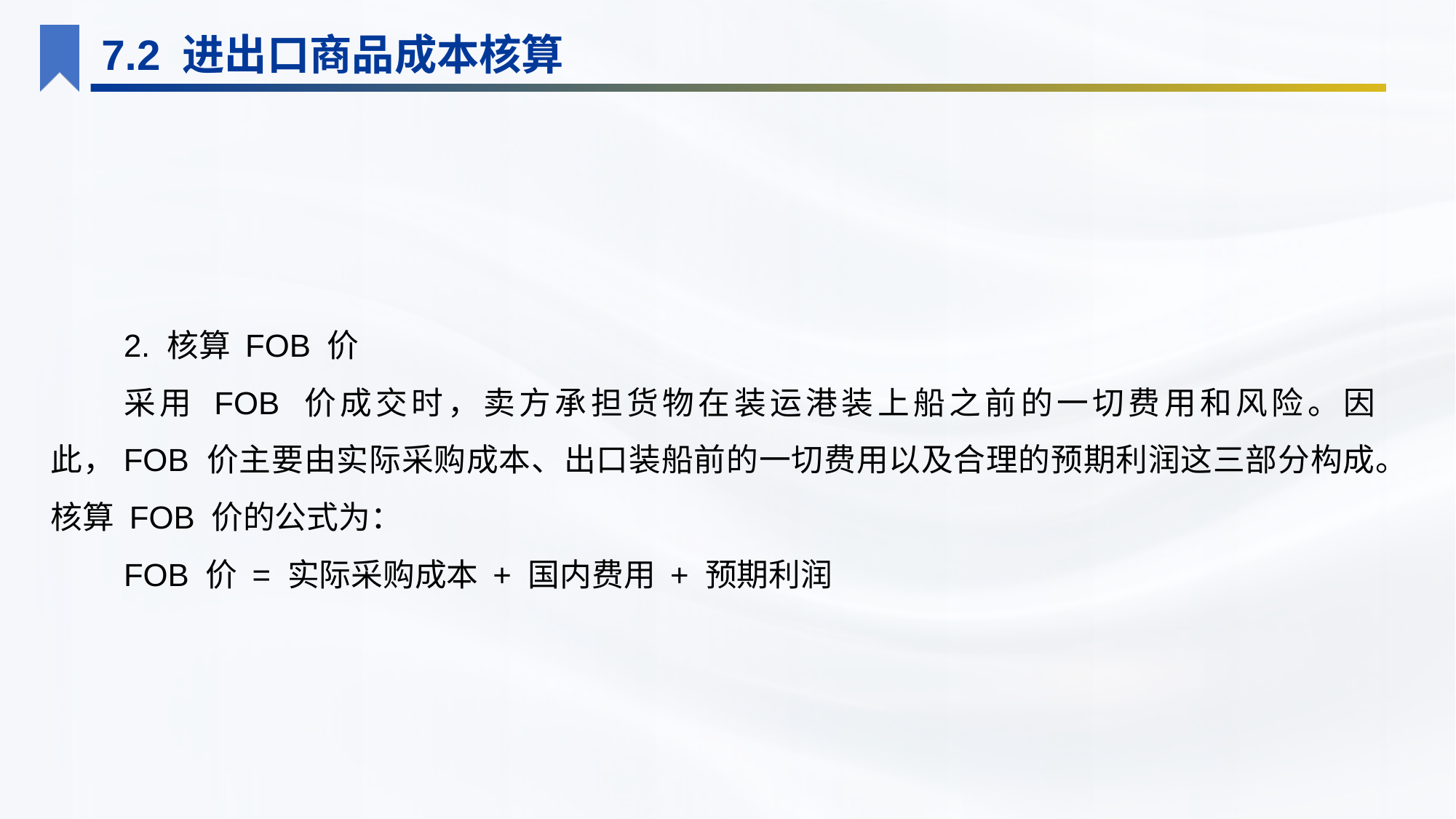

7.2 进出口商品成本核算
2. 核算 FOB 价
采用 FOB 价成交时，卖方承担货物在装运港装上船之前的一切费用和风险。因此，FOB 价主要由实际采购成本、出口装船前的一切费用以及合理的预期利润这三部分构成。核算 FOB 价的公式为：
FOB 价 = 实际采购成本 + 国内费用 + 预期利润